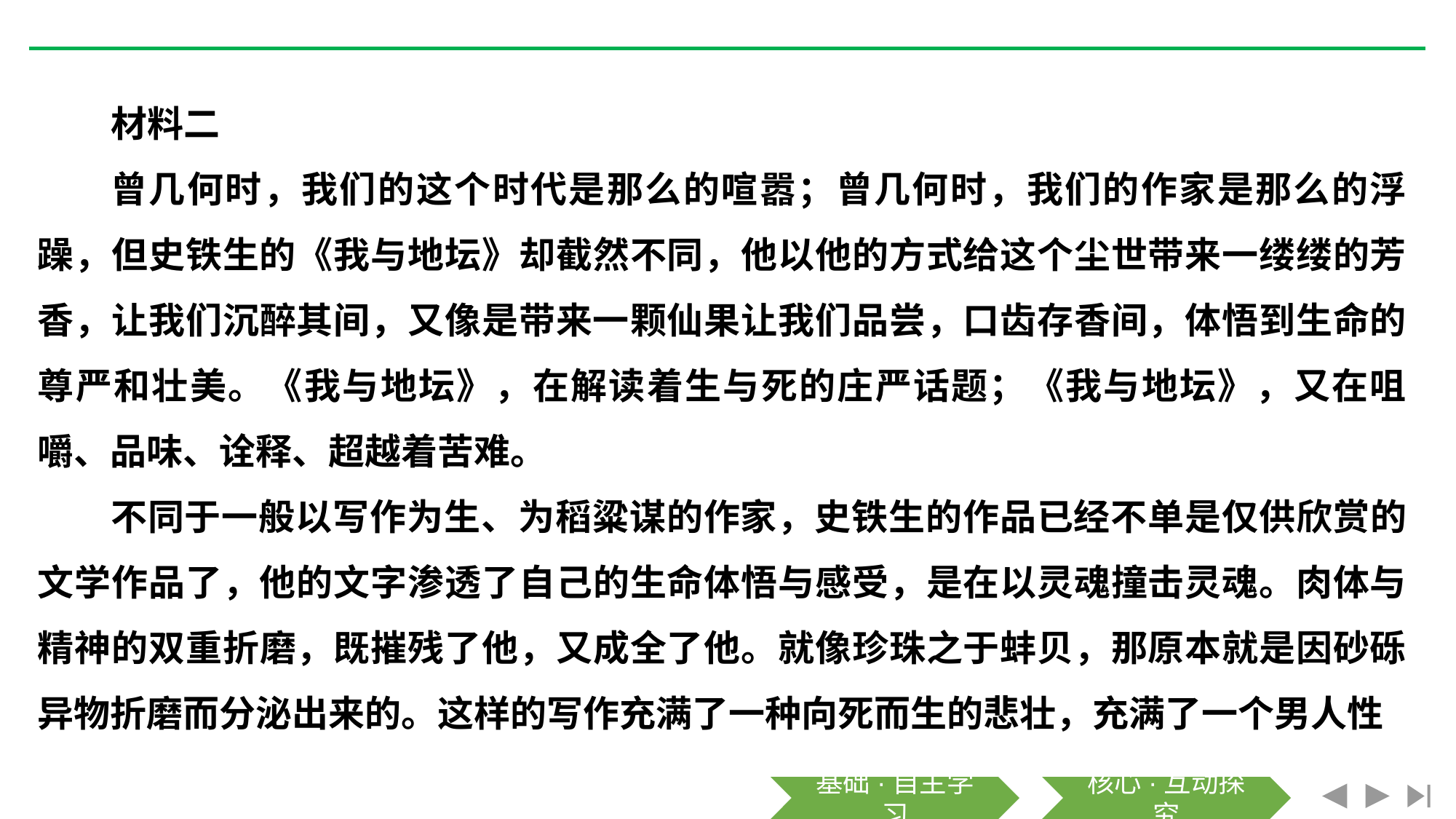

材料二
曾几何时，我们的这个时代是那么的喧嚣；曾几何时，我们的作家是那么的浮躁，但史铁生的《我与地坛》却截然不同，他以他的方式给这个尘世带来一缕缕的芳香，让我们沉醉其间，又像是带来一颗仙果让我们品尝，口齿存香间，体悟到生命的尊严和壮美。《我与地坛》，在解读着生与死的庄严话题；《我与地坛》，又在咀嚼、品味、诠释、超越着苦难。
不同于一般以写作为生、为稻粱谋的作家，史铁生的作品已经不单是仅供欣赏的文学作品了，他的文字渗透了自己的生命体悟与感受，是在以灵魂撞击灵魂。肉体与精神的双重折磨，既摧残了他，又成全了他。就像珍珠之于蚌贝，那原本就是因砂砾异物折磨而分泌出来的。这样的写作充满了一种向死而生的悲壮，充满了一个男人性